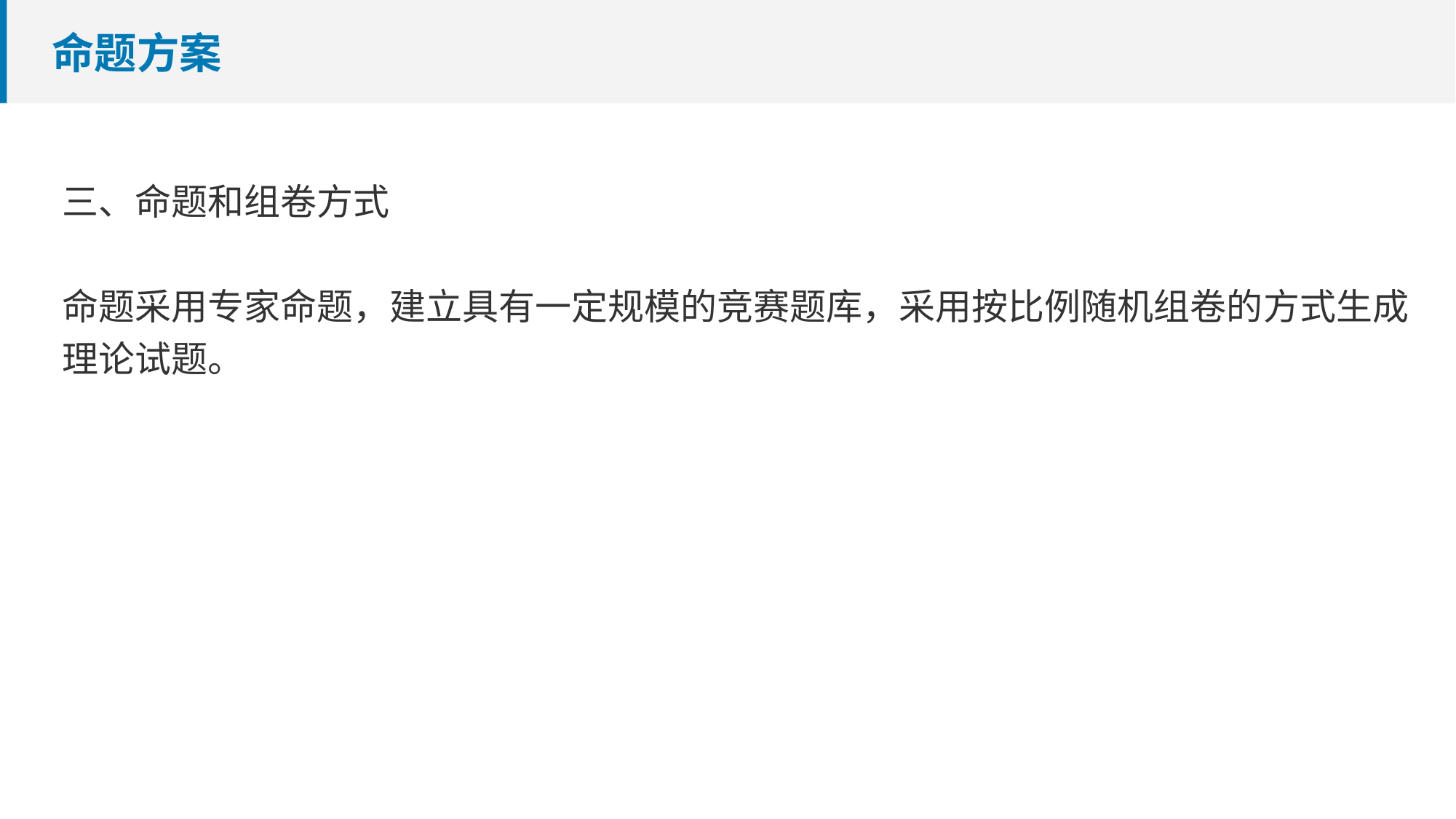

# 命题方案
三、命题和组卷方式

命题采用专家命题，建立具有一定规模的竞赛题库，采用按比例随机组卷的方式生成理论试题。